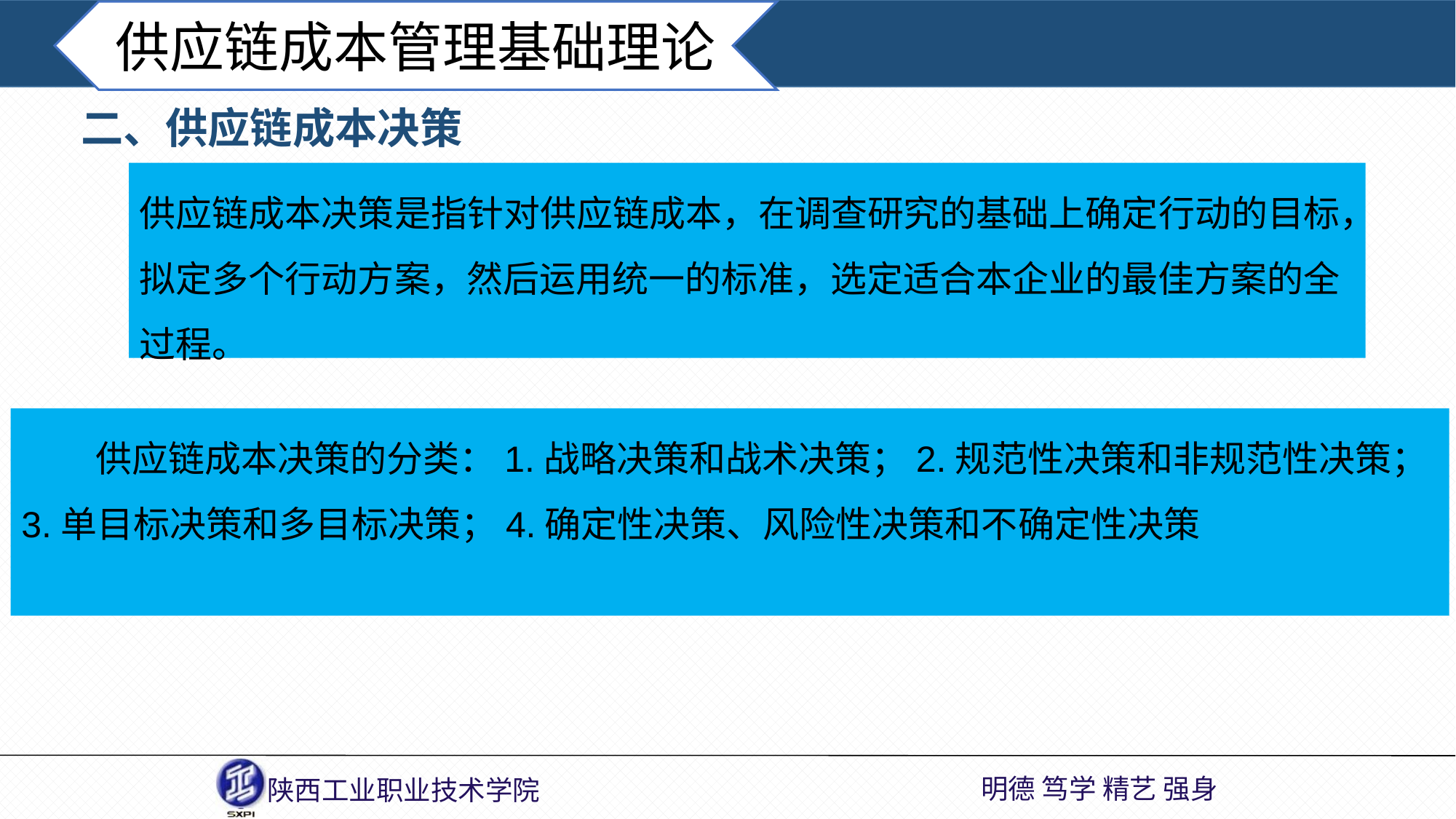

供应链成本管理基础理论

二、供应链成本决策
供应链成本决策是指针对供应链成本，在调查研究的基础上确定行动的目标，拟定多个行动方案，然后运用统一的标准，选定适合本企业的最佳方案的全过程。
        供应链成本决策的分类：1.战略决策和战术决策；2.规范性决策和非规范性决策；
3.单目标决策和多目标决策；4.确定性决策、风险性决策和不确定性决策